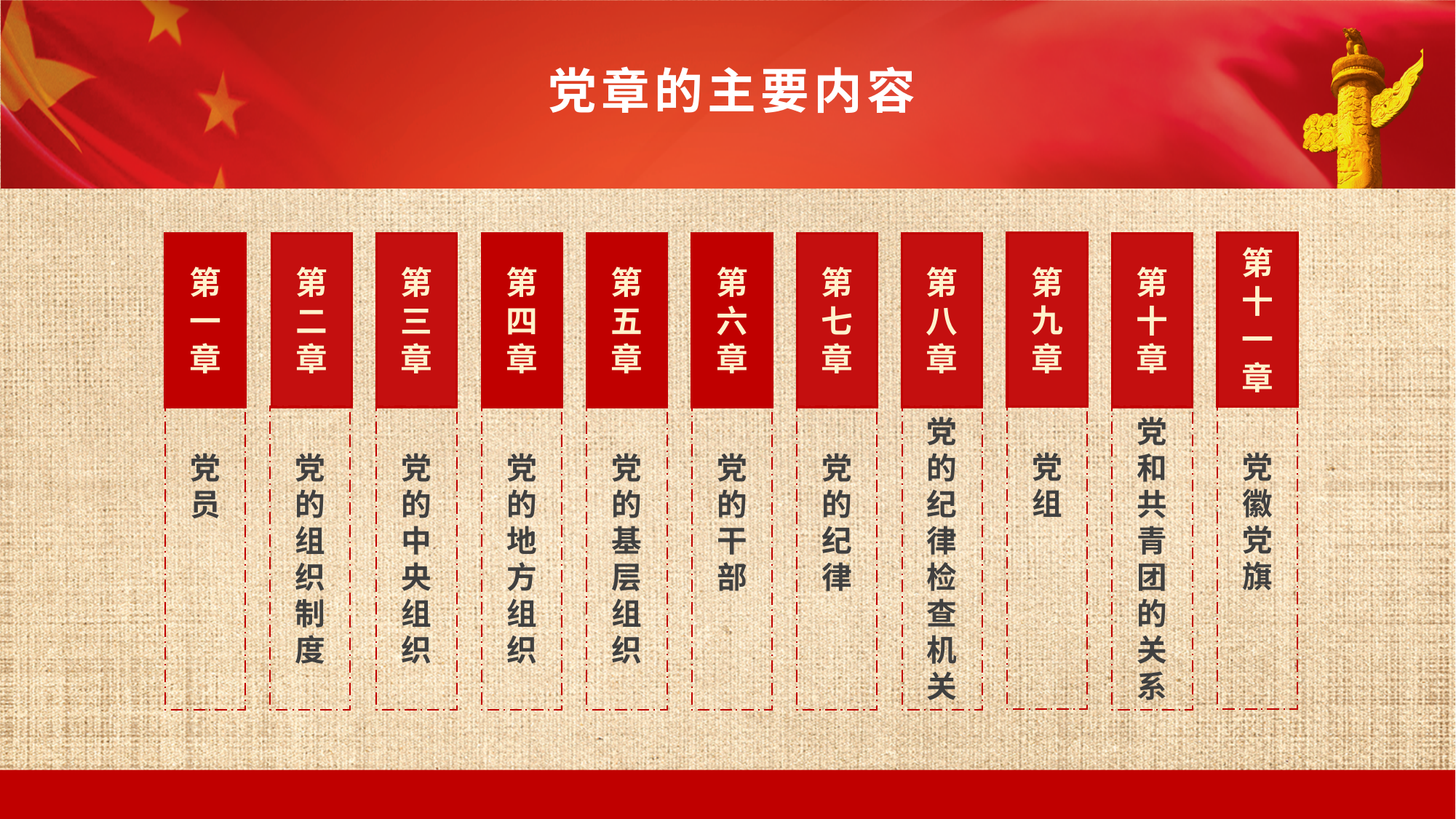

党章的主要内容
第九章
党组

第
十
一
章
党徽党旗

第一章
党员

第二章
党的组织制度
第三章
党的中央组织
第四章
党的地方组织
第五章
党的基层组织
第六章
党的干部

第七章
党的纪律

第八章
党的纪律检查机关
第十章
党和共青团的关系